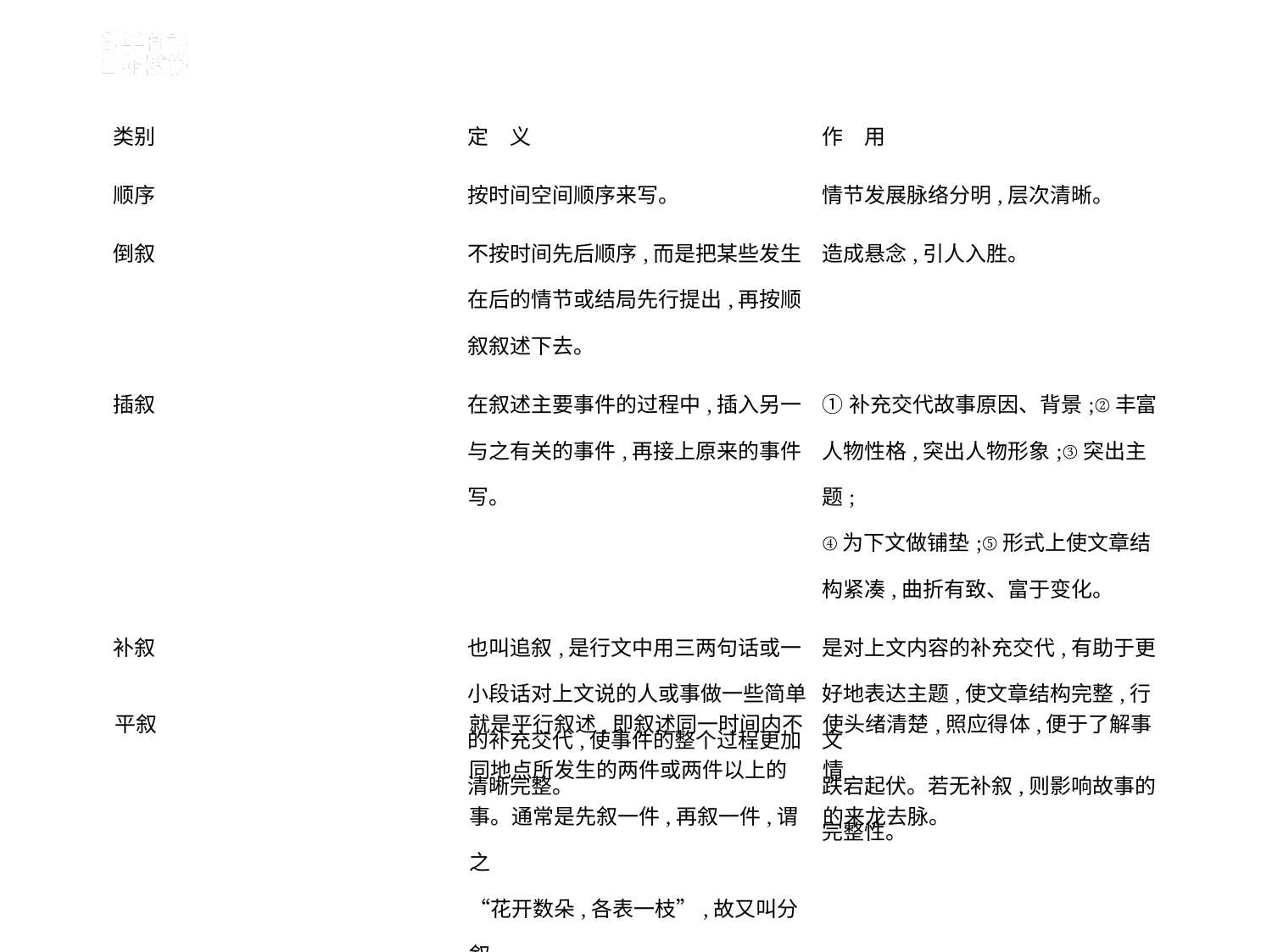

| 类别 | 定　义 | 作　用 |
| --- | --- | --- |
| 顺序 | 按时间空间顺序来写。 | 情节发展脉络分明,层次清晰。 |
| 倒叙 | 不按时间先后顺序,而是把某些发生 在后的情节或结局先行提出,再按顺 叙叙述下去。 | 造成悬念,引人入胜。 |
| 插叙 | 在叙述主要事件的过程中,插入另一 与之有关的事件,再接上原来的事件 写。 | ①补充交代故事原因、背景;②丰富 人物性格,突出人物形象;③突出主题; ④为下文做铺垫;⑤形式上使文章结 构紧凑,曲折有致、富于变化。 |
| 补叙 | 也叫追叙,是行文中用三两句话或一 小段话对上文说的人或事做一些简单 的补充交代,使事件的整个过程更加 清晰完整。 | 是对上文内容的补充交代,有助于更 好地表达主题,使文章结构完整,行文 跌宕起伏。若无补叙,则影响故事的 完整性。 |
| 平叙 | 就是平行叙述,即叙述同一时间内不 同地点所发生的两件或两件以上的 事。通常是先叙一件,再叙一件,谓之 “花开数朵,各表一枝”,故又叫分 叙。 | 使头绪清楚,照应得体,便于了解事情 的来龙去脉。 |
| --- | --- | --- |